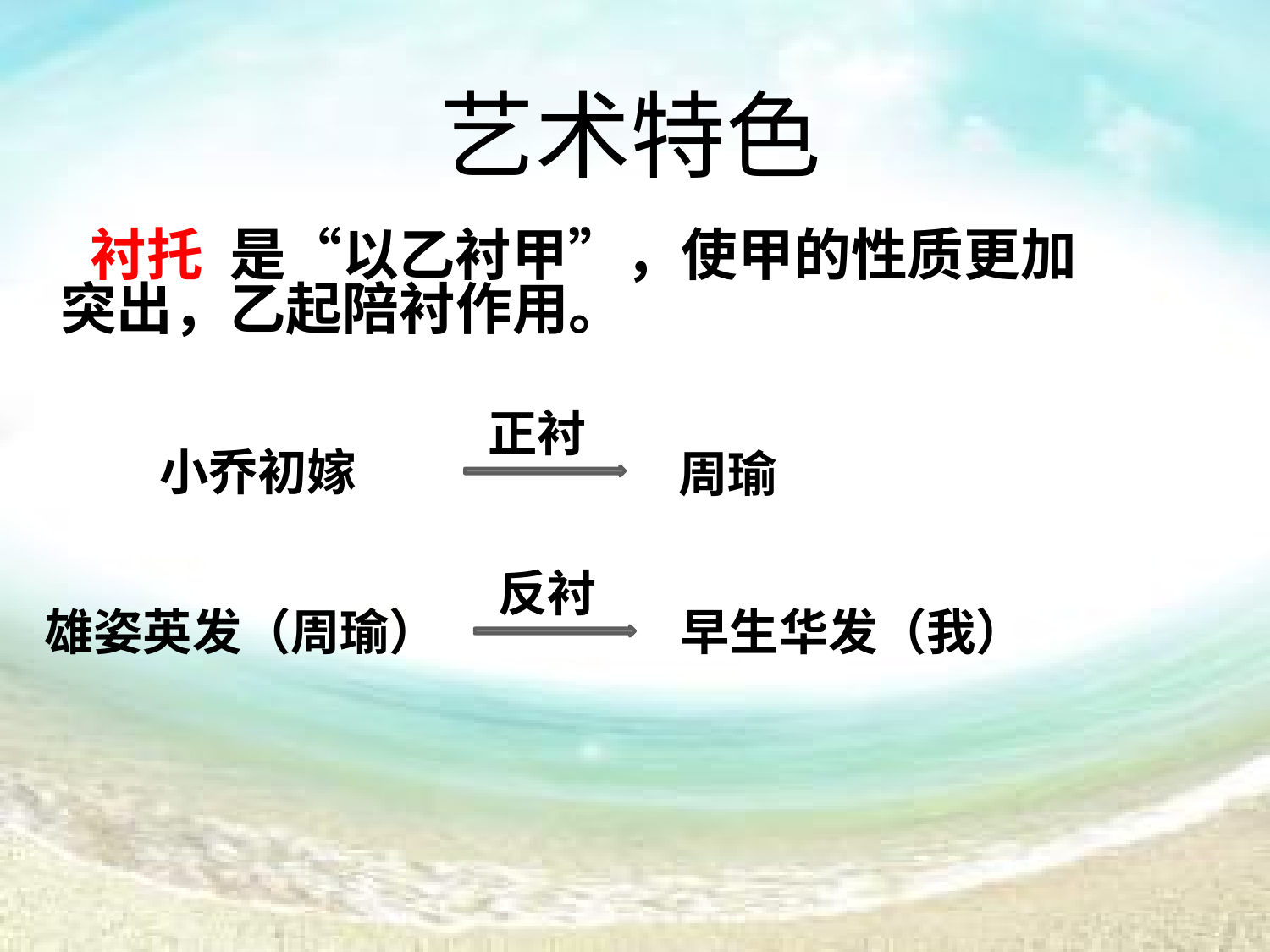

艺术特色
     衬托  是“以乙衬甲”，使甲的性质更加突出，乙起陪衬作用。

正衬
小乔初嫁
周瑜

反衬
雄姿英发（周瑜）
早生华发（我）